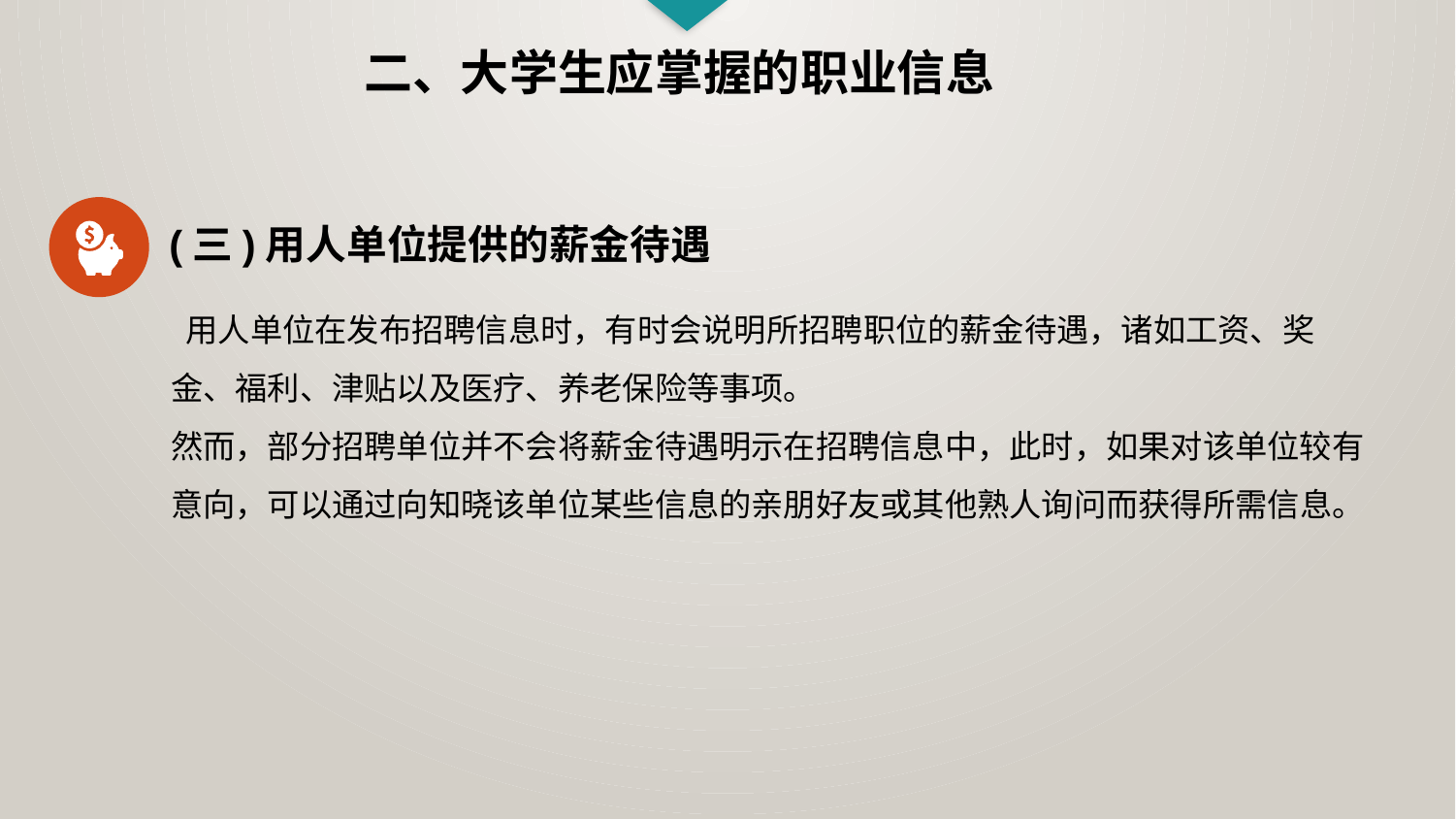

二、大学生应掌握的职业信息

(三)用人单位提供的薪金待遇

 用人单位在发布招聘信息时，有时会说明所招聘职位的薪金待遇，诸如工资、奖金、福利、津贴以及医疗、养老保险等事项。
然而，部分招聘单位并不会将薪金待遇明示在招聘信息中，此时，如果对该单位较有意向，可以通过向知晓该单位某些信息的亲朋好友或其他熟人询问而获得所需信息。
60